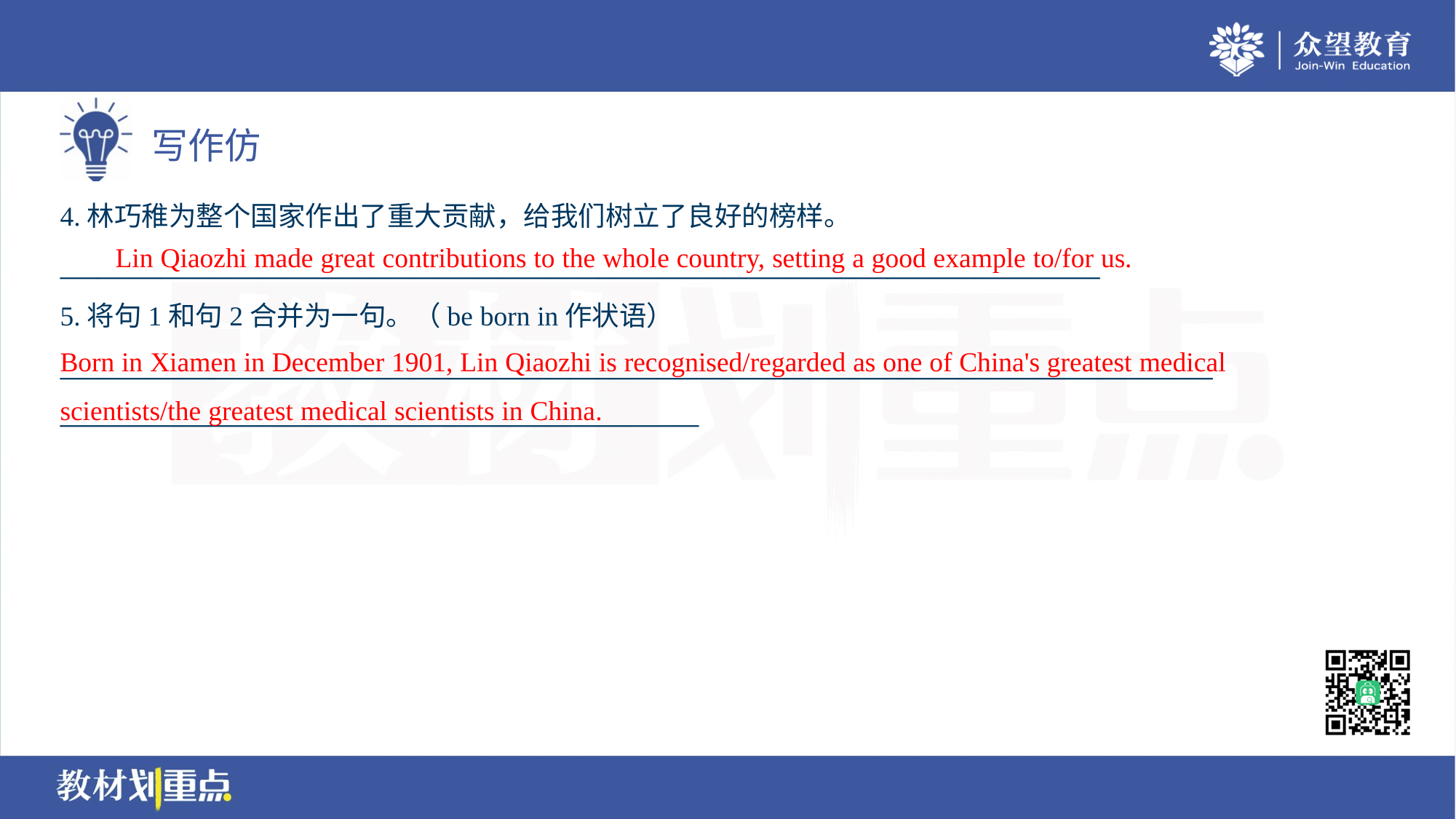

4.林巧稚为整个国家作出了重大贡献，给我们树立了良好的榜样。
___________________________________________________________________________________
5.将句1和句2合并为一句。（be born in作状语）
____________________________________________________________________________________________
___________________________________________________
Lin Qiaozhi made great contributions to the whole country, setting a good example to/for us.
Born in Xiamen in December 1901, Lin Qiaozhi is recognised/regarded as one of China's greatest medical scientists/the greatest medical scientists in China.